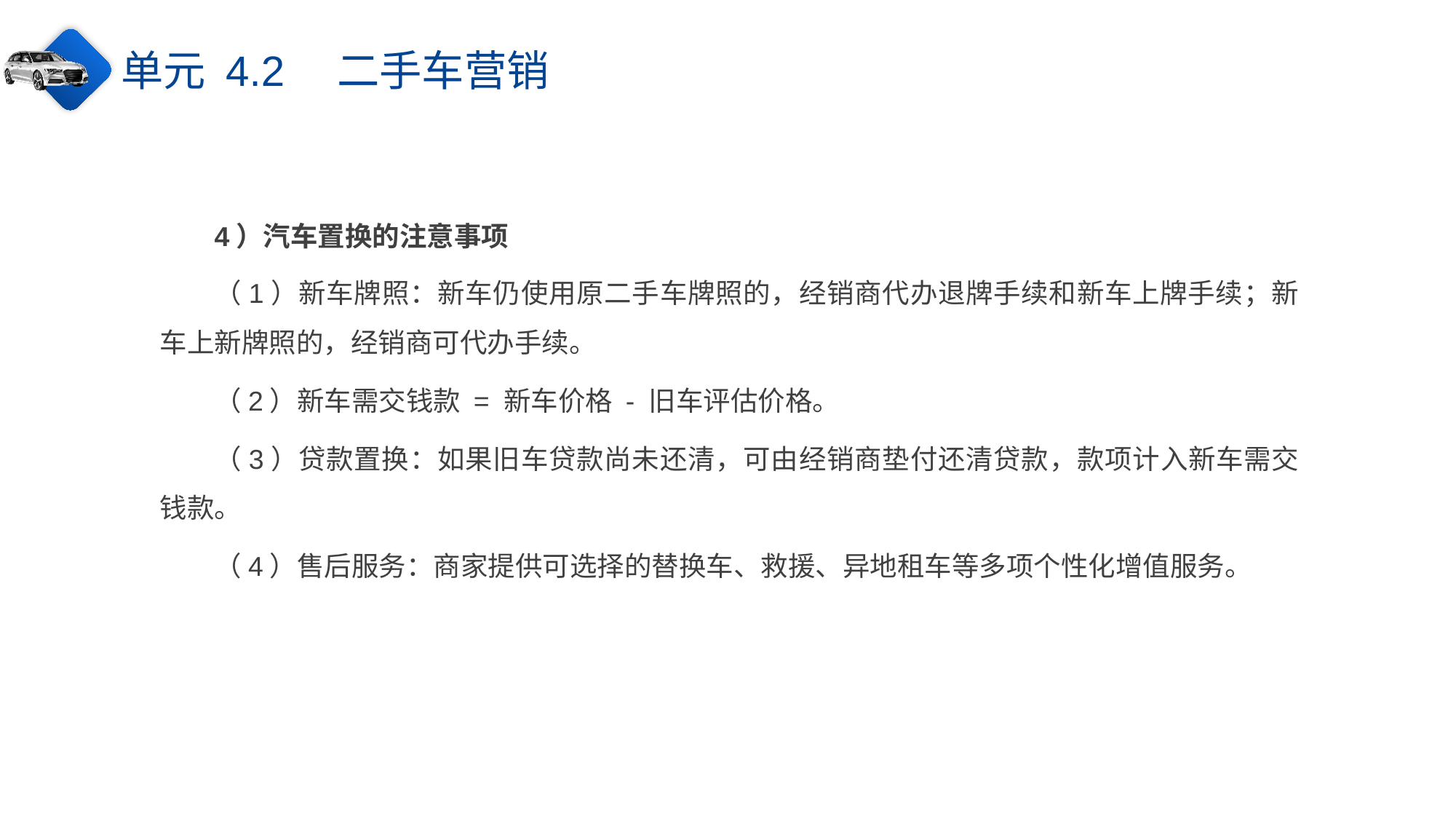

单元 4.2　二手车营销
4）汽车置换的注意事项
（1）新车牌照：新车仍使用原二手车牌照的，经销商代办退牌手续和新车上牌手续；新车上新牌照的，经销商可代办手续。
（2）新车需交钱款 = 新车价格 - 旧车评估价格。
（3）贷款置换：如果旧车贷款尚未还清，可由经销商垫付还清贷款，款项计入新车需交钱款。
（4）售后服务：商家提供可选择的替换车、救援、异地租车等多项个性化增值服务。